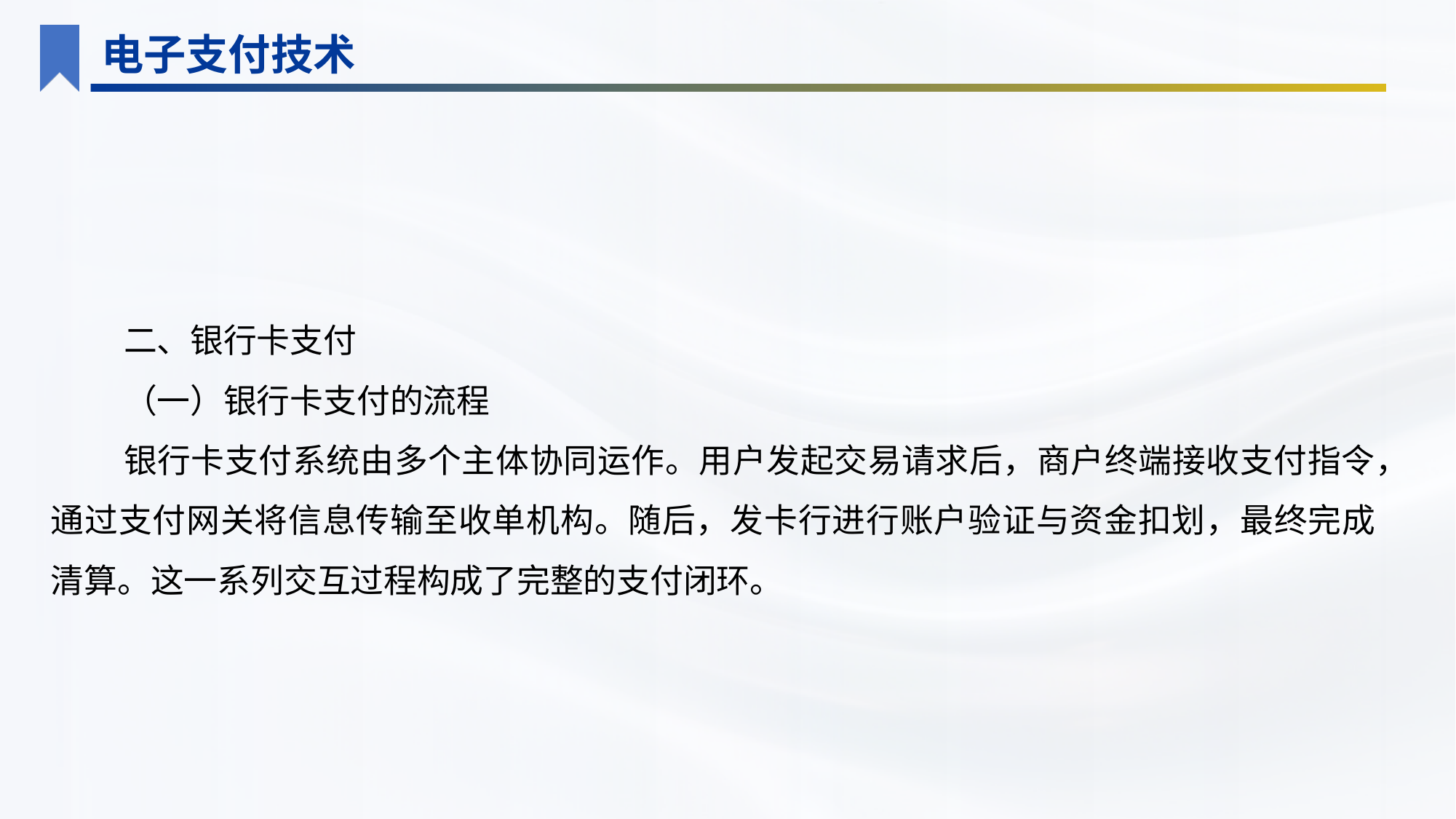

电子支付技术
二、银行卡支付
（一）银行卡支付的流程
银行卡支付系统由多个主体协同运作。用户发起交易请求后，商户终端接收支付指令，通过支付网关将信息传输至收单机构。随后，发卡行进行账户验证与资金扣划，最终完成清算。这一系列交互过程构成了完整的支付闭环。